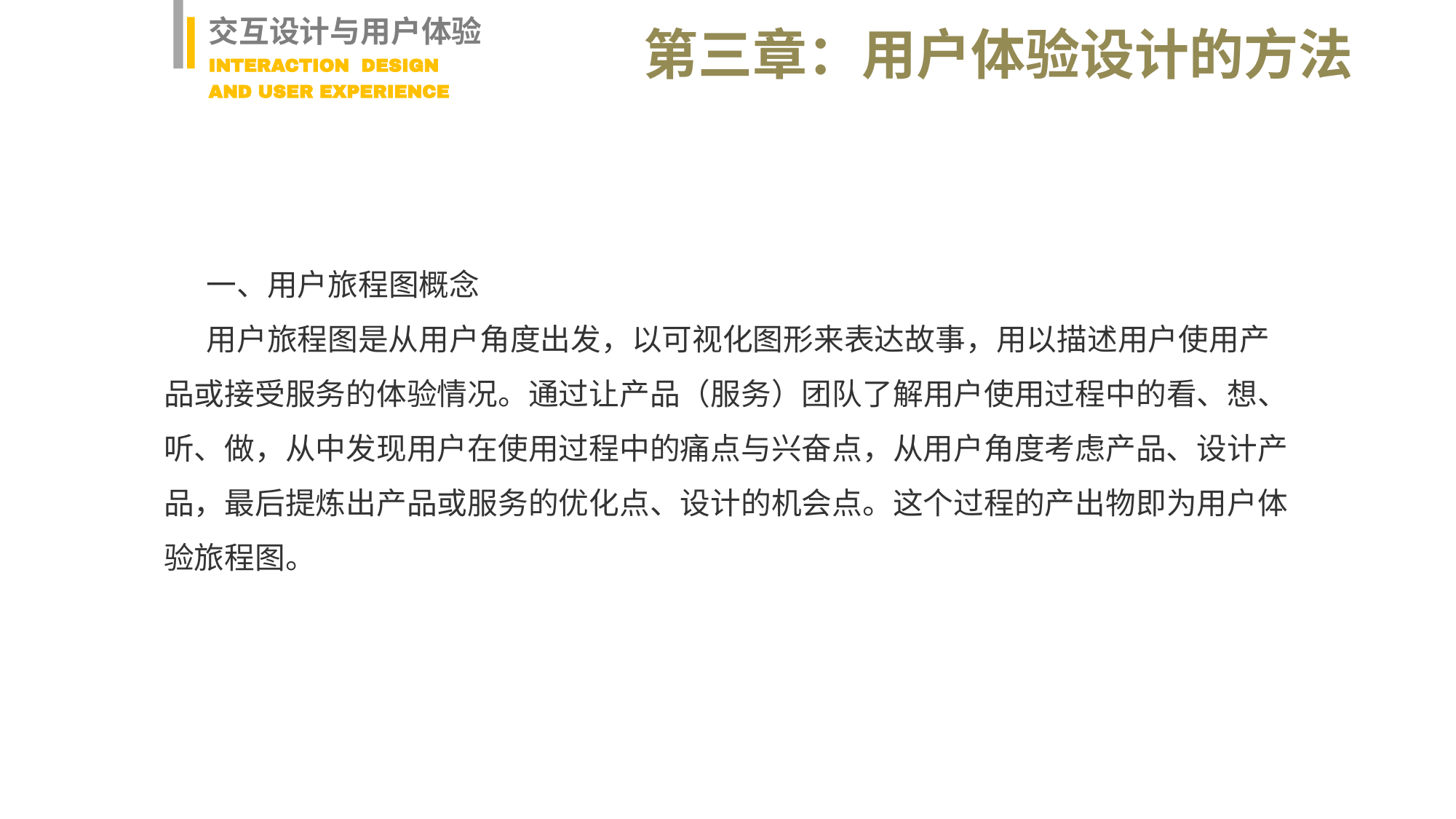

交互设计与用户体验
INTERACTION  DESIGN
AND USER EXPERIENCE
第三章：用户体验设计的方法

一、用户旅程图概念
用户旅程图是从用户角度出发，以可视化图形来表达故事，用以描述用户使用产品或接受服务的体验情况。通过让产品（服务）团队了解用户使用过程中的看、想、听、做，从中发现用户在使用过程中的痛点与兴奋点，从用户角度考虑产品、设计产品，最后提炼出产品或服务的优化点、设计的机会点。这个过程的产出物即为用户体验旅程图。